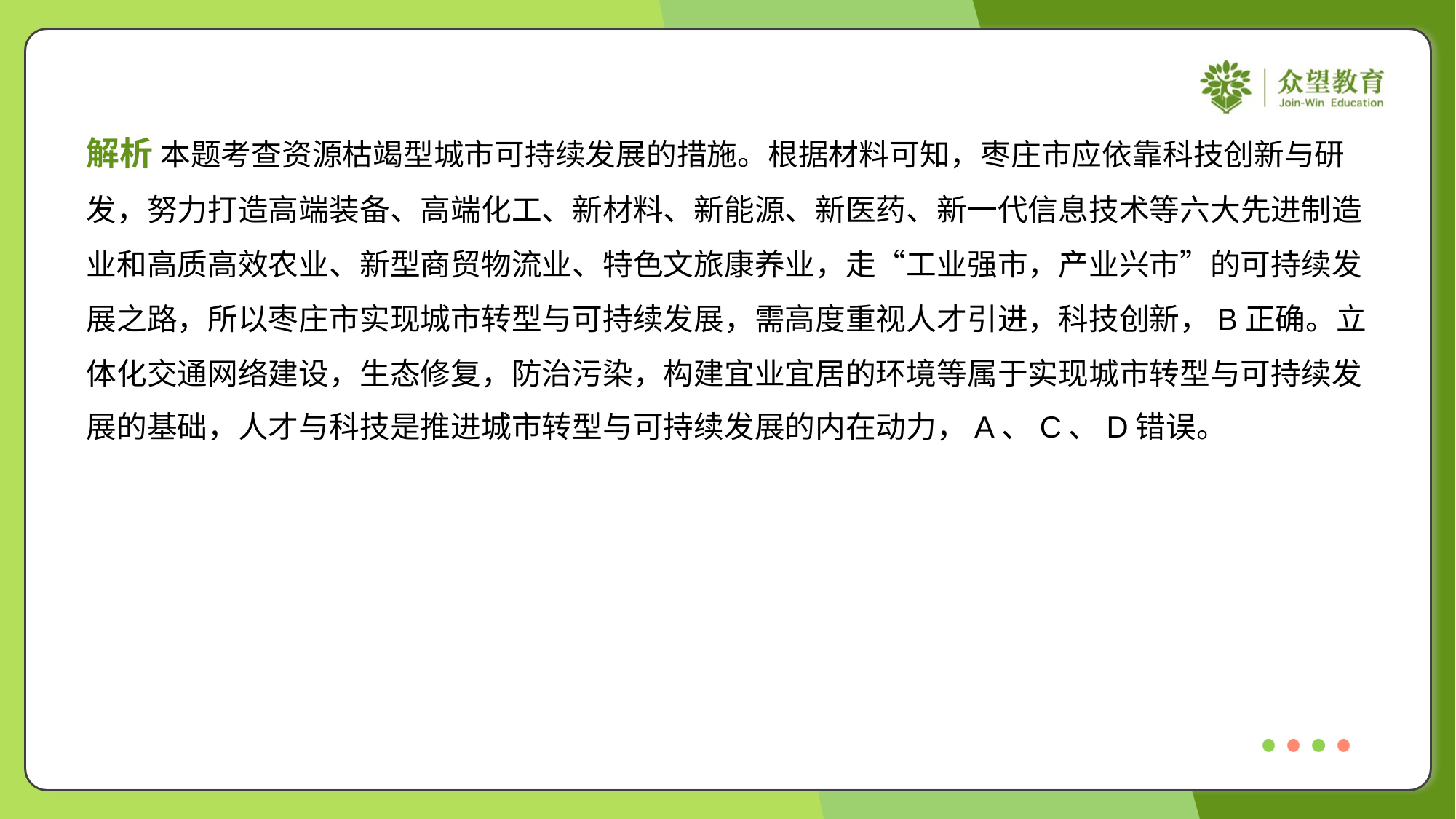

解析 本题考查资源枯竭型城市可持续发展的措施。根据材料可知，枣庄市应依靠科技创新与研
发，努力打造高端装备、高端化工、新材料、新能源、新医药、新一代信息技术等六大先进制造
业和高质高效农业、新型商贸物流业、特色文旅康养业，走“工业强市，产业兴市”的可持续发
展之路，所以枣庄市实现城市转型与可持续发展，需高度重视人才引进，科技创新，B正确。立
体化交通网络建设，生态修复，防治污染，构建宜业宜居的环境等属于实现城市转型与可持续发
展的基础，人才与科技是推进城市转型与可持续发展的内在动力，A、C、D错误。